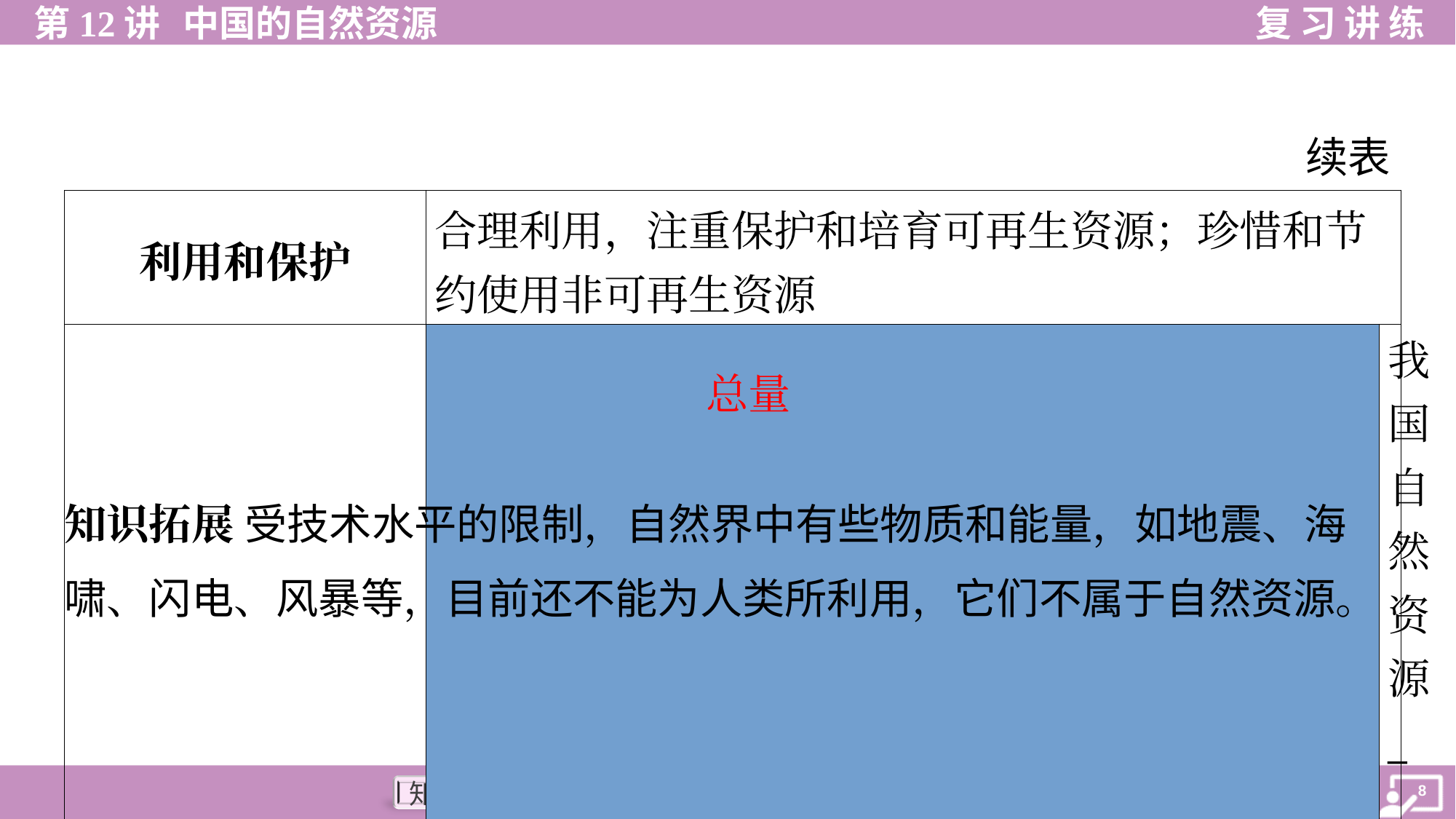

续表
| 利用和保护 |  | 合理利用，注重保护和培育可再生资源；珍惜和节 约使用非可再生资源 |  |
| --- | --- | --- | --- |
| 我国自然资源的 特征 |  | 我国自然资源\_\_\_\_\_\_丰富，人均不足 |  |
总量
知识拓展 受技术水平的限制，自然界中有些物质和能量，如地震、海
啸、闪电、风暴等，目前还不能为人类所利用，它们不属于自然资源。